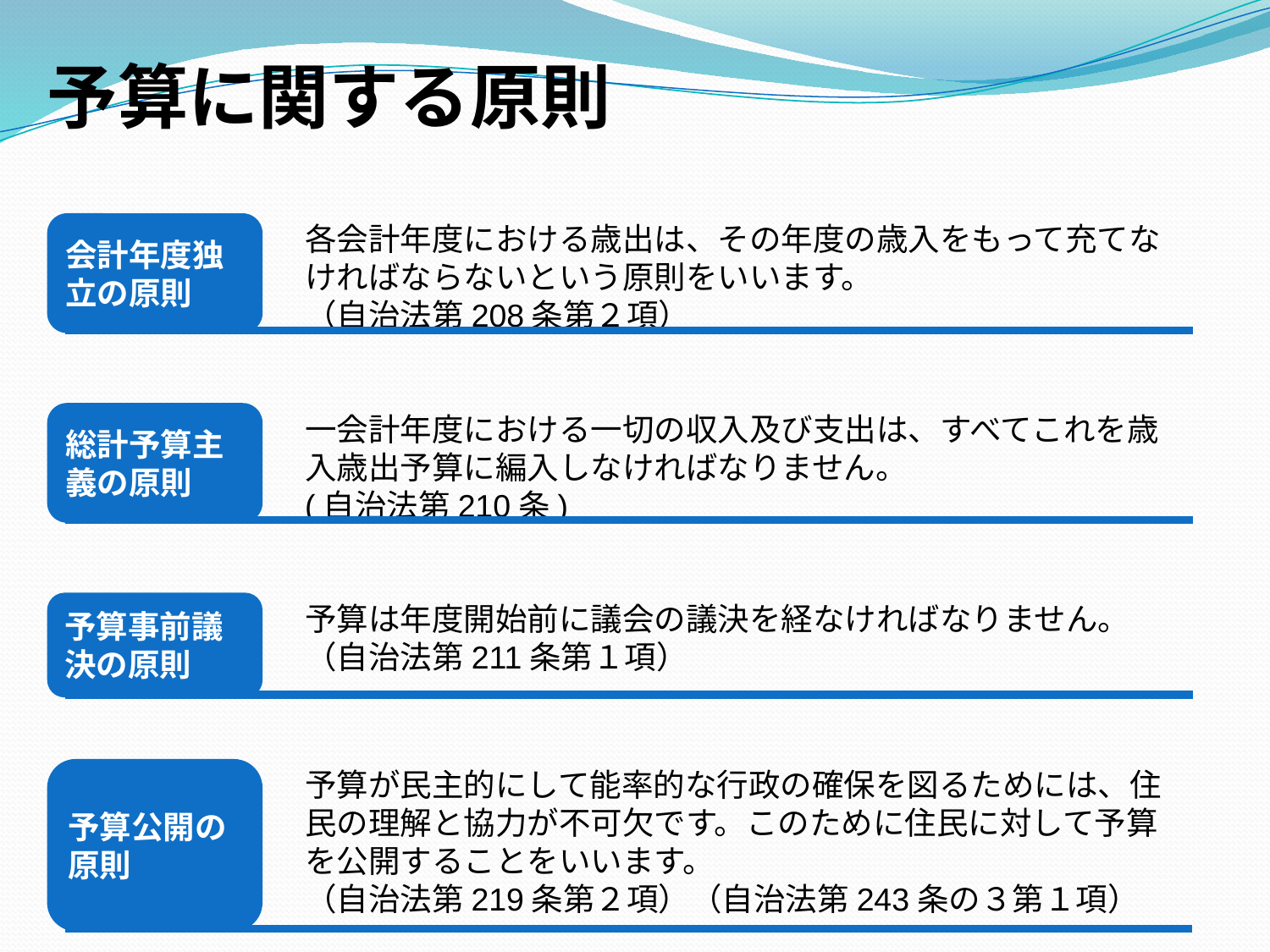

予算に関する原則
会計年度独
立の原則
各会計年度における歳出は、その年度の歳入をもって充てなければならないという原則をいいます。
（自治法第208条第２項）

総計予算主
義の原則
一会計年度における一切の収入及び支出は、すべてこれを歳入歳出予算に編入しなければなりません。
(自治法第210条)
予算事前議
決の原則
予算は年度開始前に議会の議決を経なければなりません。（自治法第211条第１項）
予算が民主的にして能率的な行政の確保を図るためには、住民の理解と協力が不可欠です。このために住民に対して予算を公開することをいいます。
（自治法第219条第２項）（自治法第243条の３第１項）
予算公開の
原則